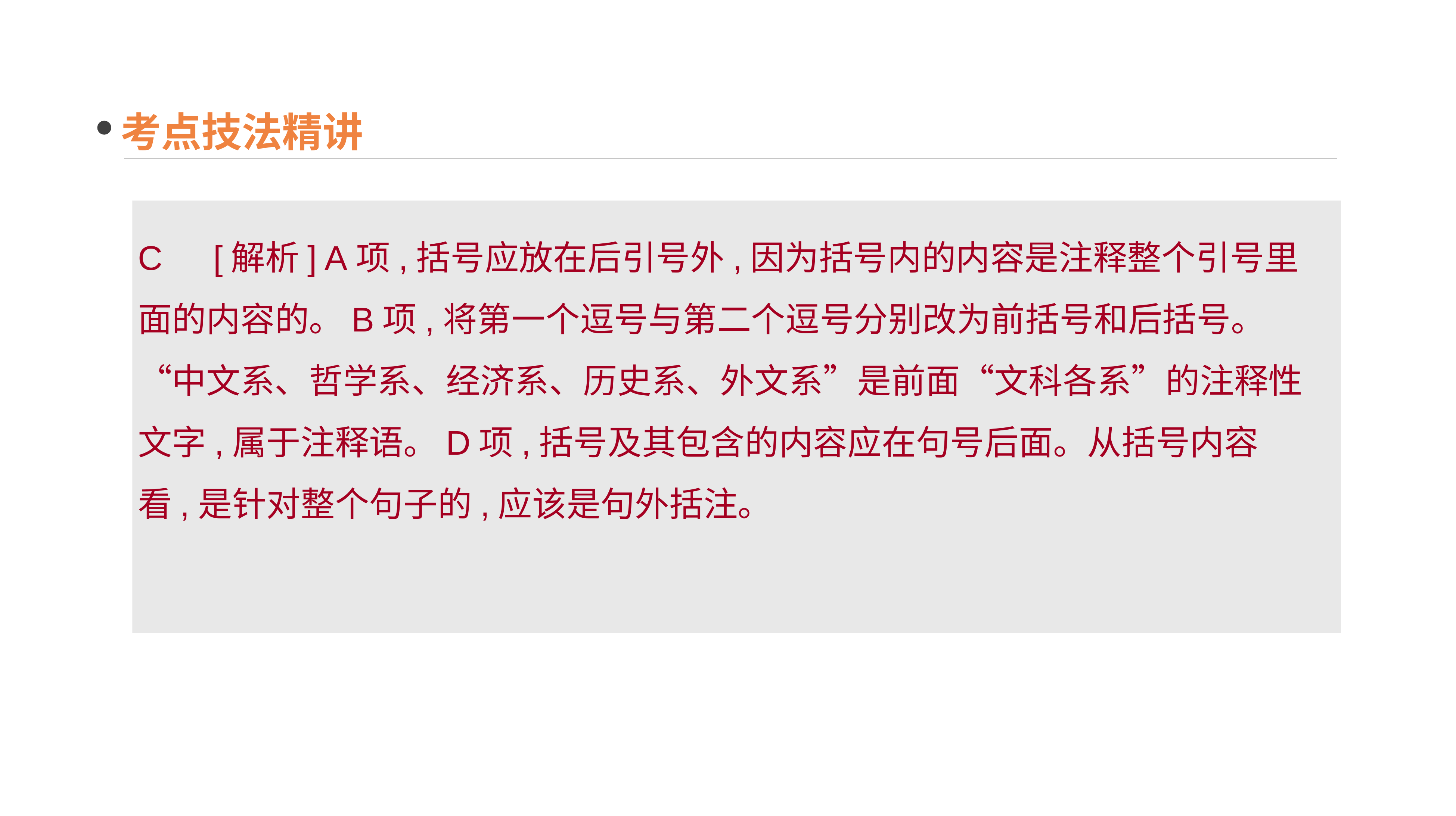

考点技法精讲

C　[解析] A项,括号应放在后引号外,因为括号内的内容是注释整个引号里面的内容的。B项,将第一个逗号与第二个逗号分别改为前括号和后括号。“中文系、哲学系、经济系、历史系、外文系”是前面“文科各系”的注释性文字,属于注释语。D项,括号及其包含的内容应在句号后面。从括号内容看,是针对整个句子的,应该是句外括注。